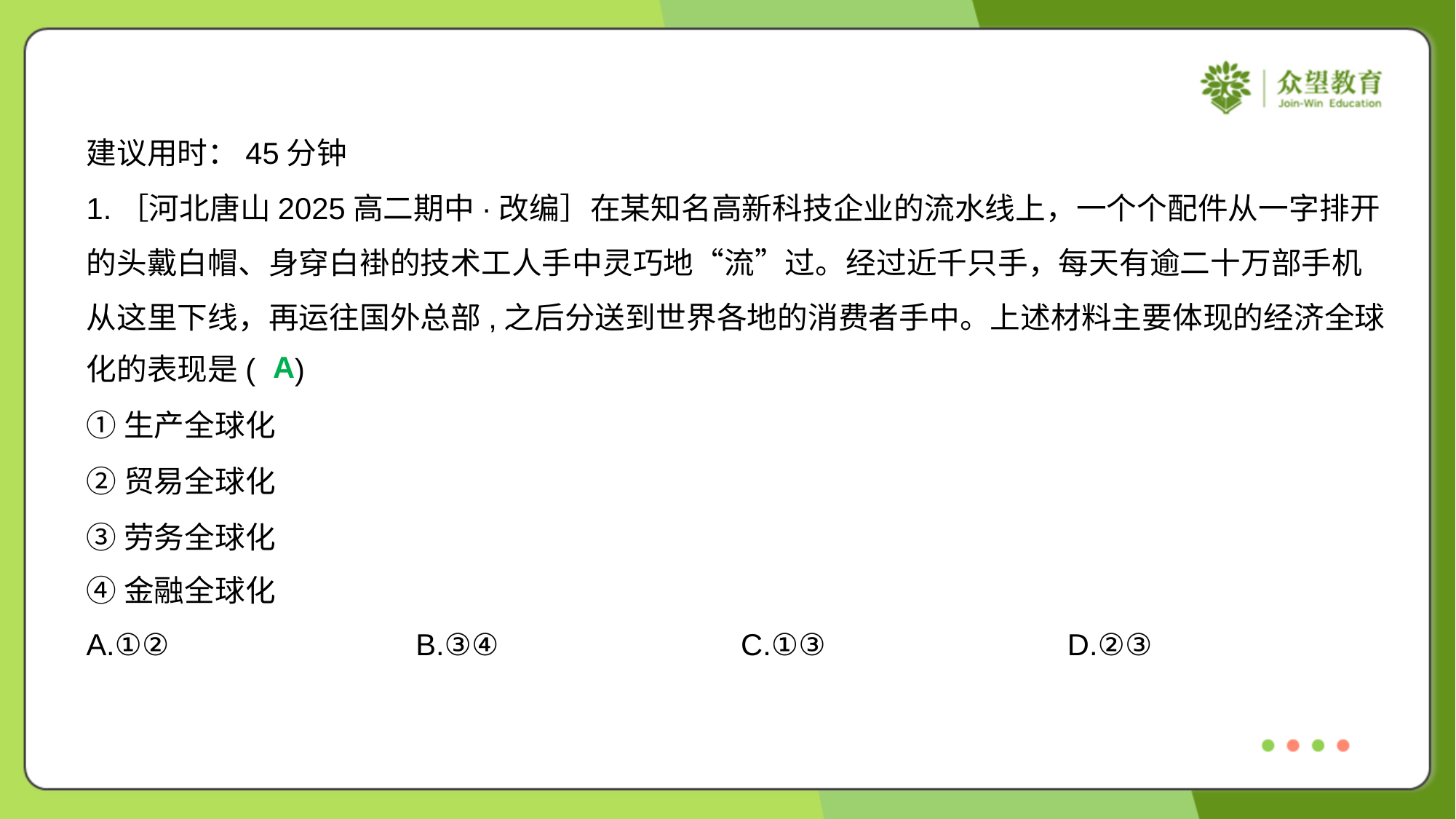

建议用时：45分钟
1.［河北唐山2025高二期中·改编］在某知名高新科技企业的流水线上，一个个配件从一字排开
的头戴白帽、身穿白褂的技术工人手中灵巧地“流”过。经过近千只手，每天有逾二十万部手机
从这里下线，再运往国外总部,之后分送到世界各地的消费者手中。上述材料主要体现的经济全球
化的表现是(     )
A
①生产全球化
②贸易全球化
③劳务全球化
④金融全球化
A.①②	B.③④	C.①③	D.②③